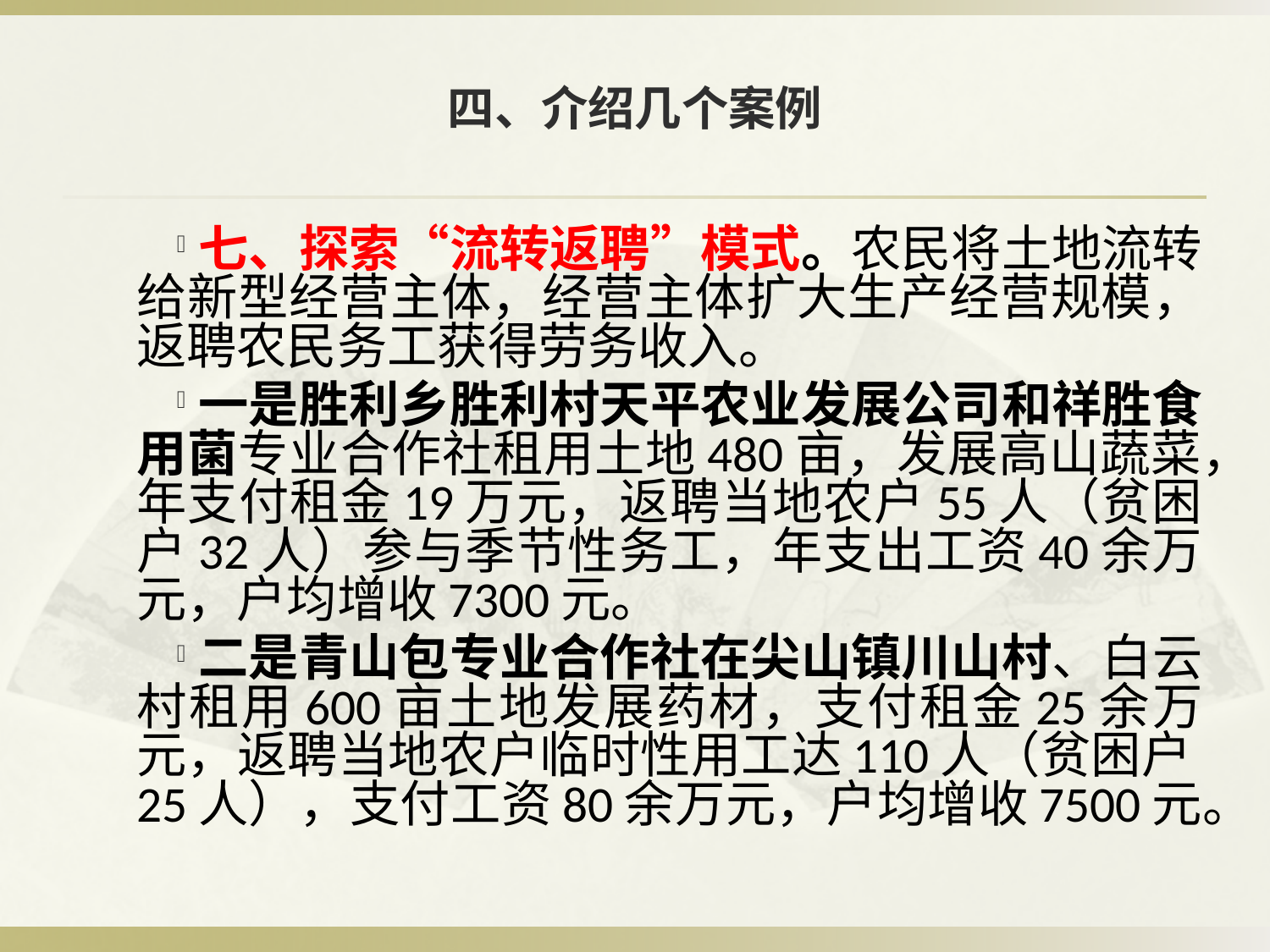

# 四、介绍几个案例
七、探索“流转返聘”模式。农民将土地流转给新型经营主体，经营主体扩大生产经营规模，返聘农民务工获得劳务收入。
一是胜利乡胜利村天平农业发展公司和祥胜食用菌专业合作社租用土地480亩，发展高山蔬菜，年支付租金19万元，返聘当地农户55人（贫困户32人）参与季节性务工，年支出工资40余万元，户均增收7300元。
二是青山包专业合作社在尖山镇川山村、白云村租用600亩土地发展药材，支付租金25余万元，返聘当地农户临时性用工达110人（贫困户25人），支付工资80余万元，户均增收7500元。